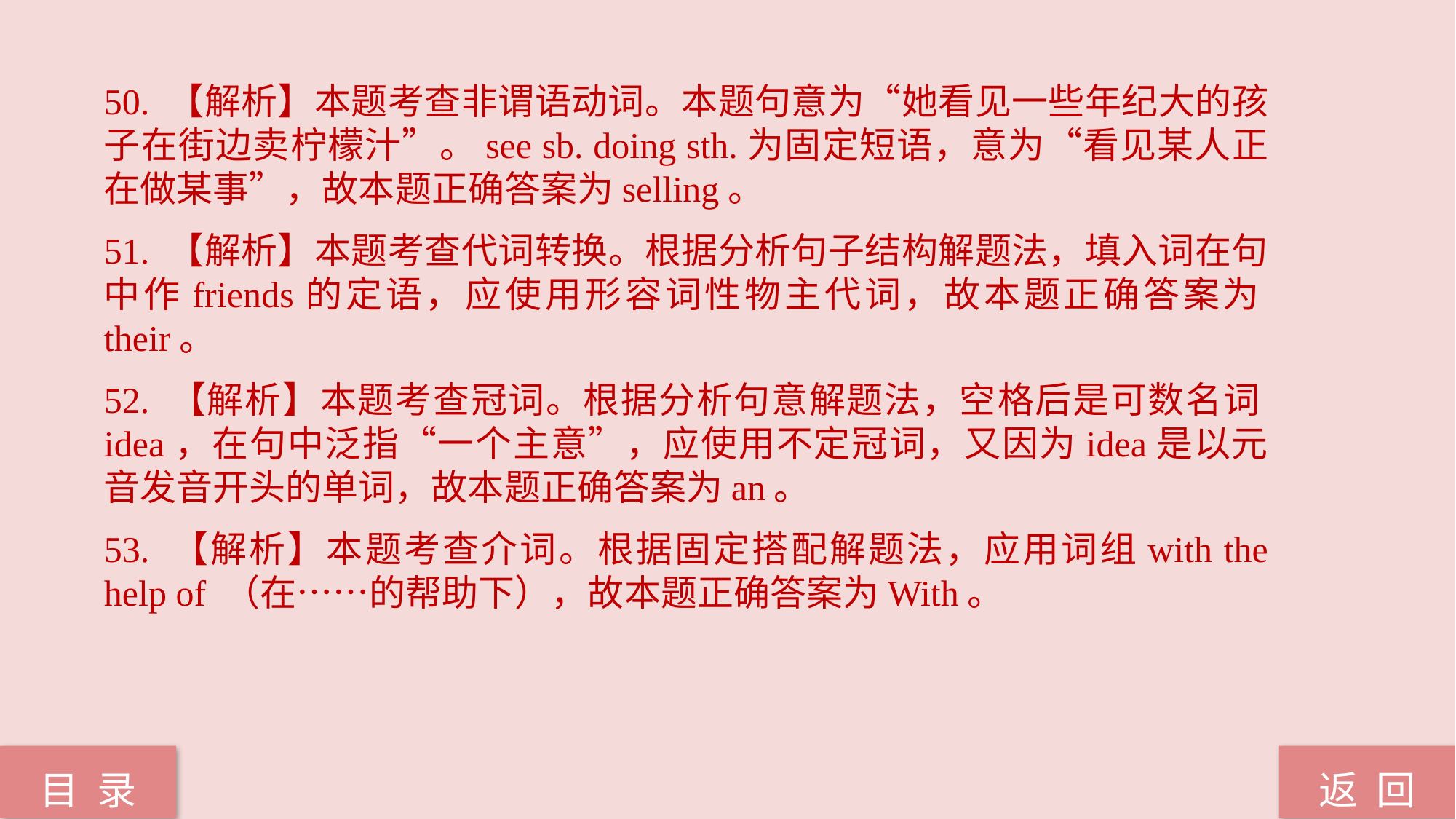

50. 【解析】本题考查非谓语动词。本题句意为“她看见一些年纪大的孩子在街边卖柠檬汁”。see sb. doing sth.为固定短语，意为“看见某人正在做某事”，故本题正确答案为selling。
51. 【解析】本题考查代词转换。根据分析句子结构解题法，填入词在句中作friends的定语，应使用形容词性物主代词，故本题正确答案为their。
52. 【解析】本题考查冠词。根据分析句意解题法，空格后是可数名词idea，在句中泛指“一个主意”，应使用不定冠词，又因为idea是以元音发音开头的单词，故本题正确答案为an。
53. 【解析】本题考查介词。根据固定搭配解题法，应用词组with the help of （在……的帮助下），故本题正确答案为With。
返  回